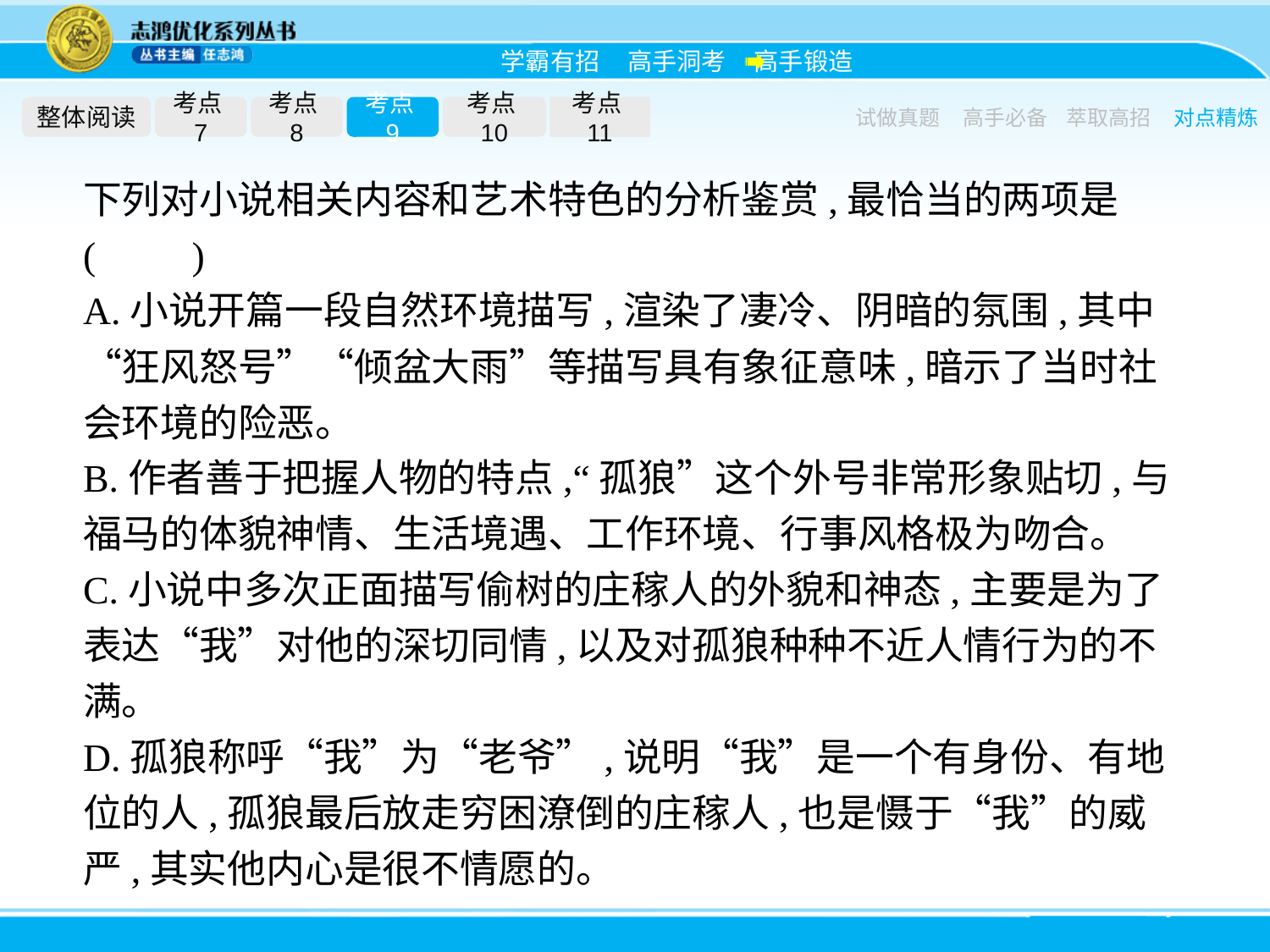

整体阅读
考点7
考点8
考点9
考点10
考点11
试做真题
高手必备
萃取高招
对点精炼
下列对小说相关内容和艺术特色的分析鉴赏,最恰当的两项是(　　)
A.小说开篇一段自然环境描写,渲染了凄冷、阴暗的氛围,其中“狂风怒号”“倾盆大雨”等描写具有象征意味,暗示了当时社会环境的险恶。
B.作者善于把握人物的特点,“孤狼”这个外号非常形象贴切,与福马的体貌神情、生活境遇、工作环境、行事风格极为吻合。
C.小说中多次正面描写偷树的庄稼人的外貌和神态,主要是为了表达“我”对他的深切同情,以及对孤狼种种不近人情行为的不满。
D.孤狼称呼“我”为“老爷”,说明“我”是一个有身份、有地位的人,孤狼最后放走穷困潦倒的庄稼人,也是慑于“我”的威严,其实他内心是很不情愿的。